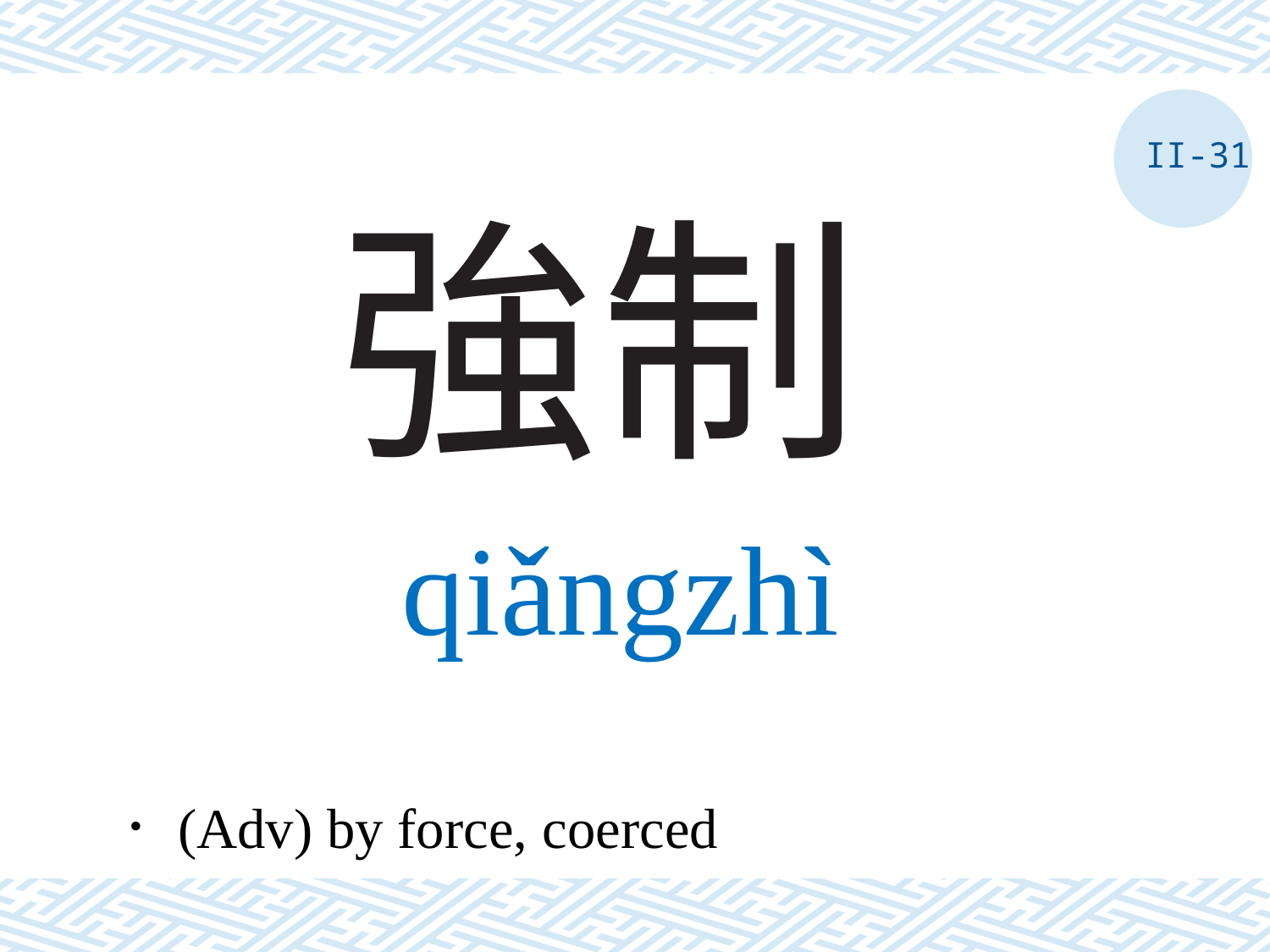

II-31

# 強制
qiǎngzhì
．(Adv) by force, coerced